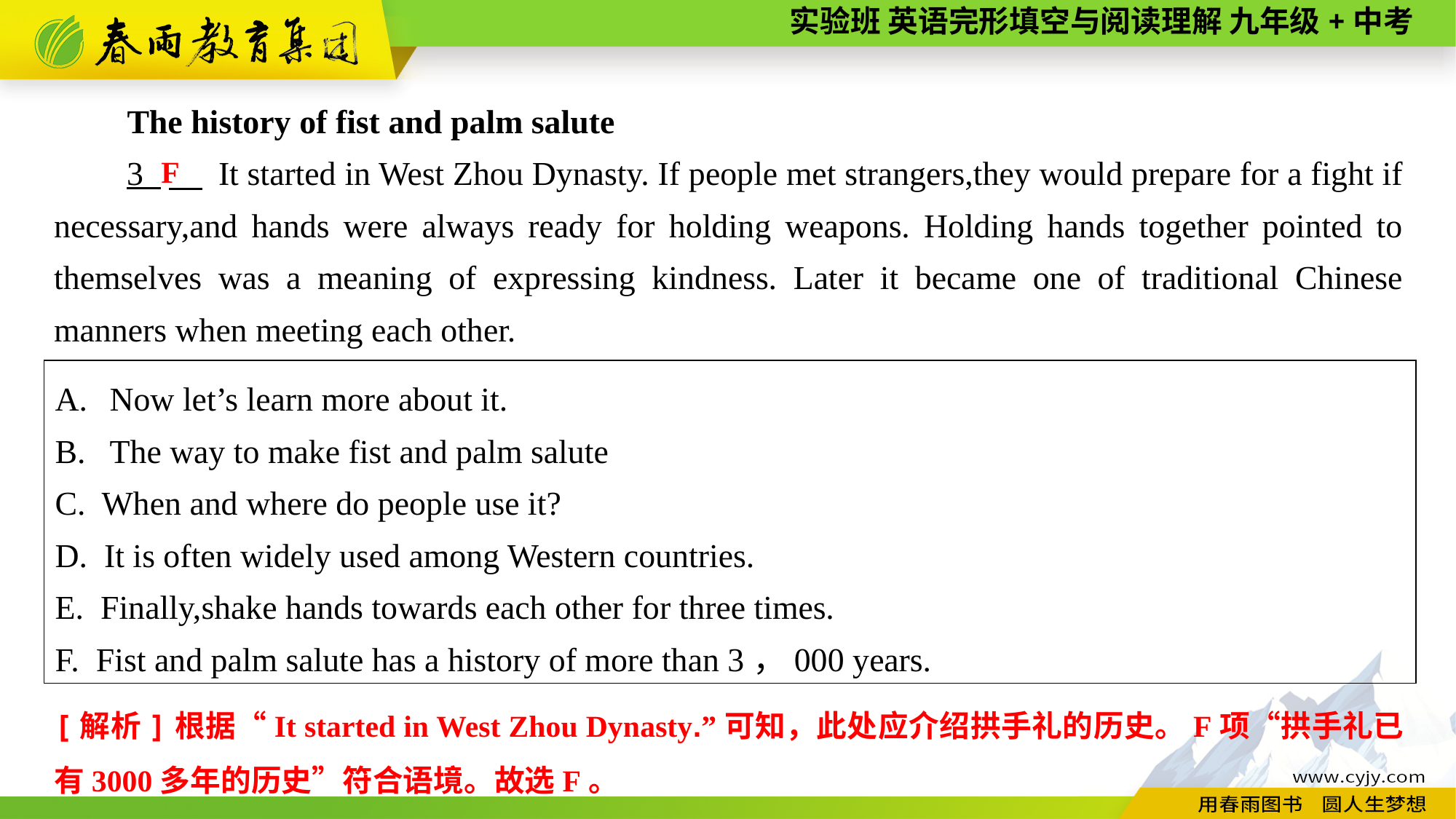

The history of fist and palm salute
3  　 It started in West Zhou Dynasty. If people met strangers,they would prepare for a fight if necessary,and hands were always ready for holding weapons. Holding hands together pointed to themselves was a meaning of expressing kindness. Later it became one of traditional Chinese manners when meeting each other.
F
Now let’s learn more about it.
The way to make fist and palm salute
C.  When and where do people use it?
D.  It is often widely used among Western countries.
E.  Finally,shake hands towards each other for three times.
F.  Fist and palm salute has a history of more than 3，000 years.
[解析]根据“It started in West Zhou Dynasty.”可知，此处应介绍拱手礼的历史。F项“拱手礼已有3000多年的历史”符合语境。故选F。